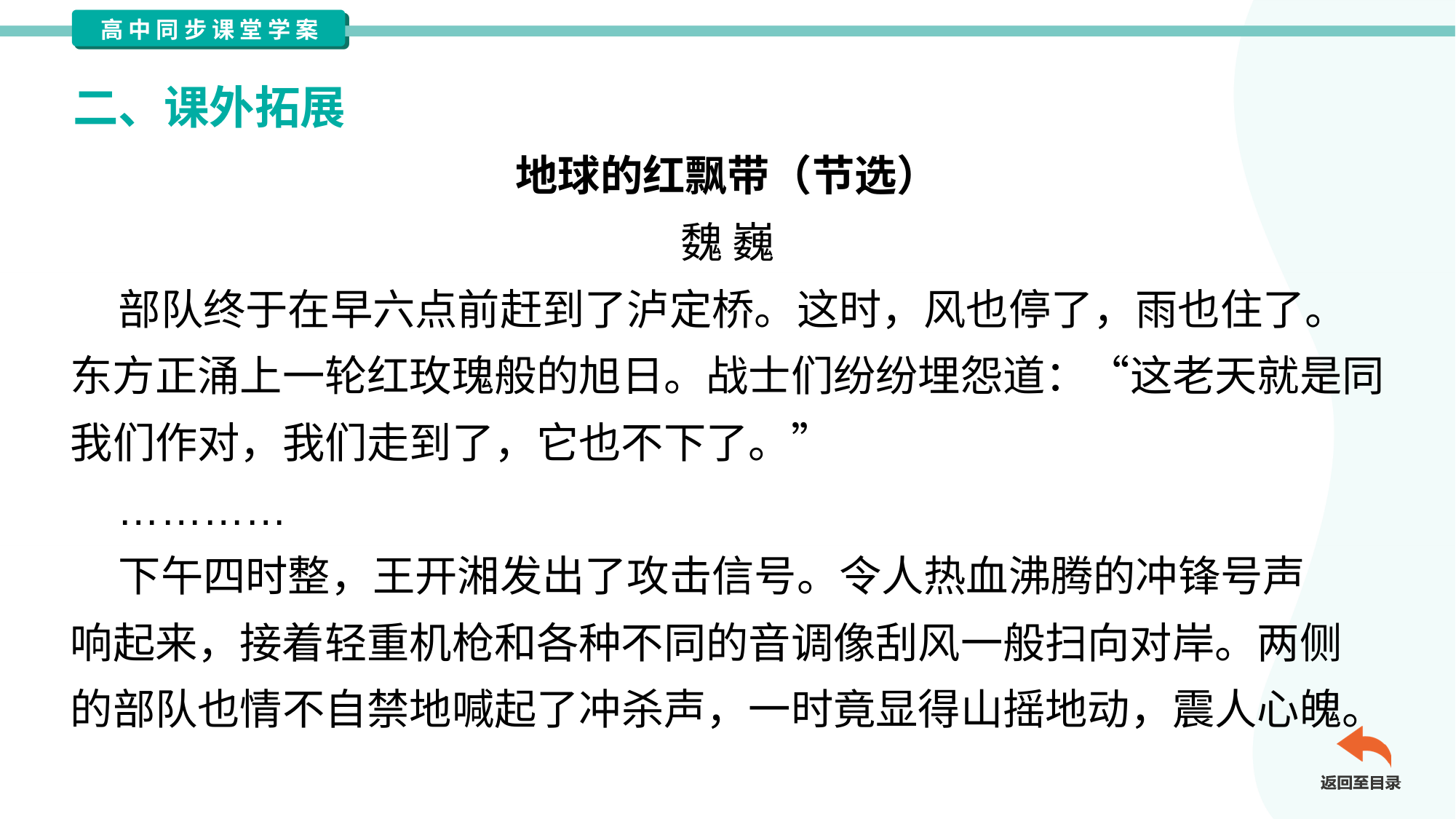

二、课外拓展
地球的红飘带（节选）
魏 巍
    部队终于在早六点前赶到了泸定桥。这时，风也停了，雨也住了。
东方正涌上一轮红玫瑰般的旭日。战士们纷纷埋怨道：“这老天就是同
我们作对，我们走到了，它也不下了。”
    …………
    下午四时整，王开湘发出了攻击信号。令人热血沸腾的冲锋号声
响起来，接着轻重机枪和各种不同的音调像刮风一般扫向对岸。两侧
的部队也情不自禁地喊起了冲杀声，一时竟显得山摇地动，震人心魄。